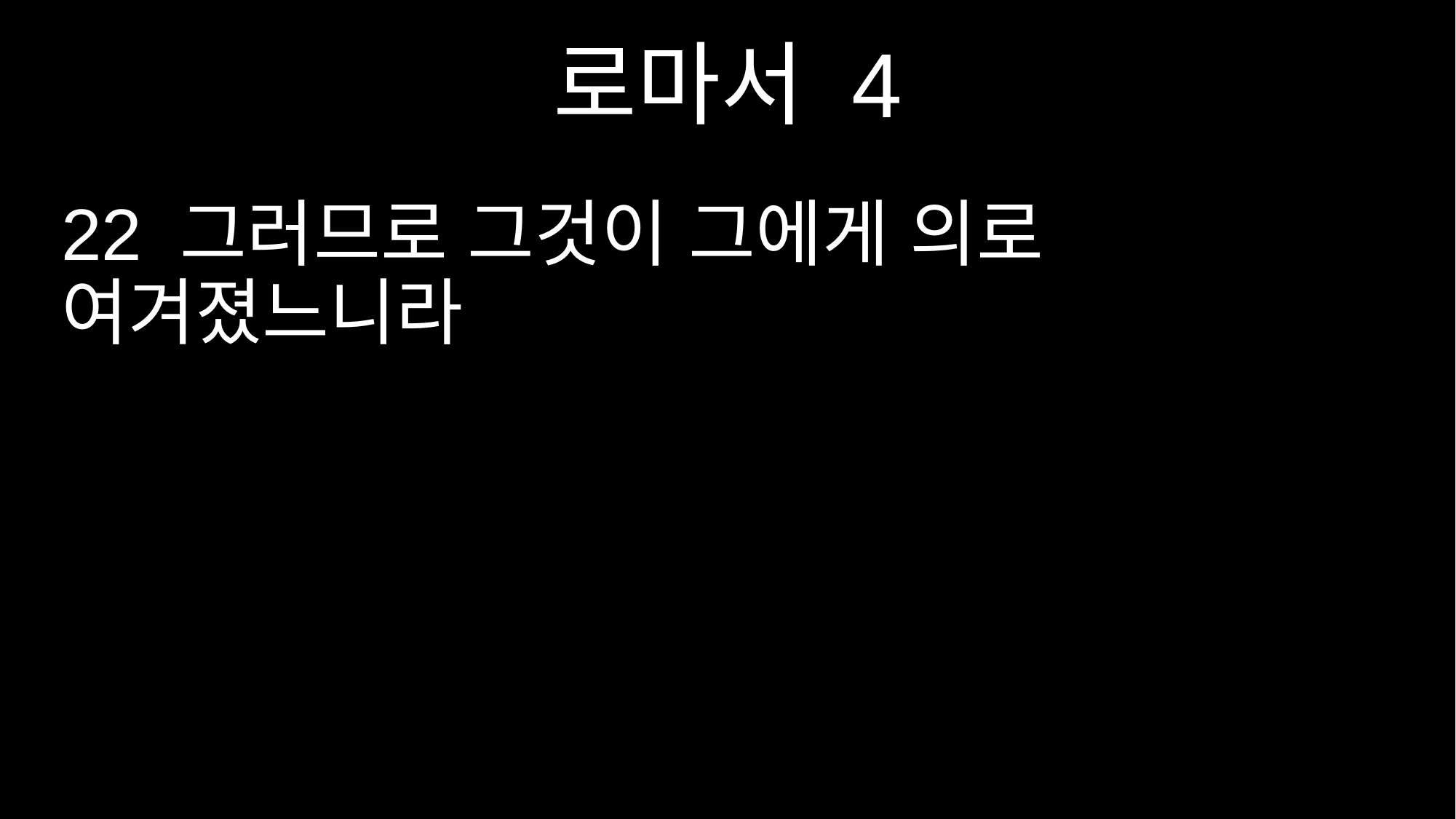

로마서 4
22 그러므로 그것이 그에게 의로 여겨졌느니라